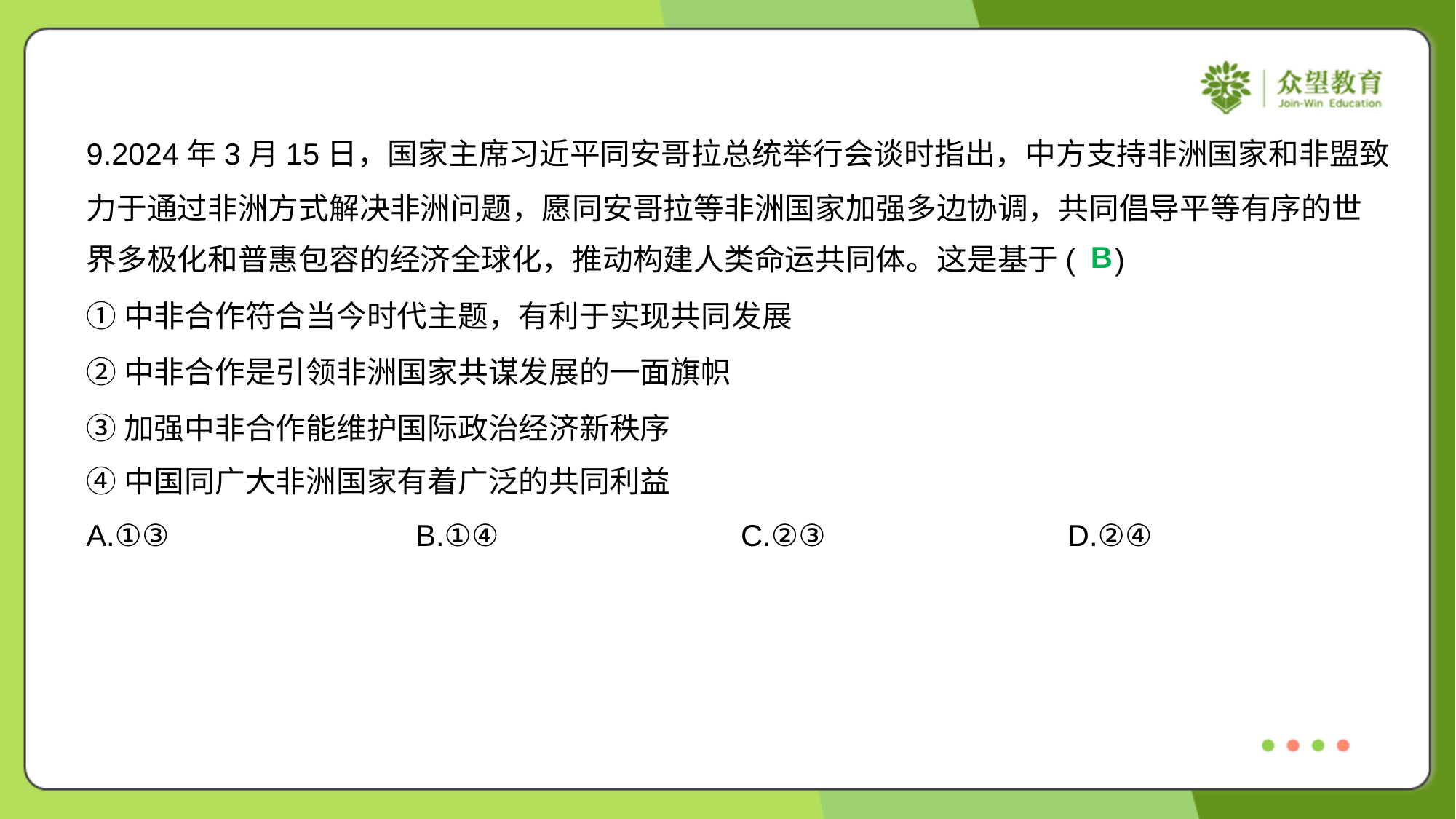

9.2024年3月15日，国家主席习近平同安哥拉总统举行会谈时指出，中方支持非洲国家和非盟致
力于通过非洲方式解决非洲问题，愿同安哥拉等非洲国家加强多边协调，共同倡导平等有序的世
界多极化和普惠包容的经济全球化，推动构建人类命运共同体。这是基于(     )
B
①中非合作符合当今时代主题，有利于实现共同发展
②中非合作是引领非洲国家共谋发展的一面旗帜
③加强中非合作能维护国际政治经济新秩序
④中国同广大非洲国家有着广泛的共同利益
A.①③	B.①④	C.②③	D.②④